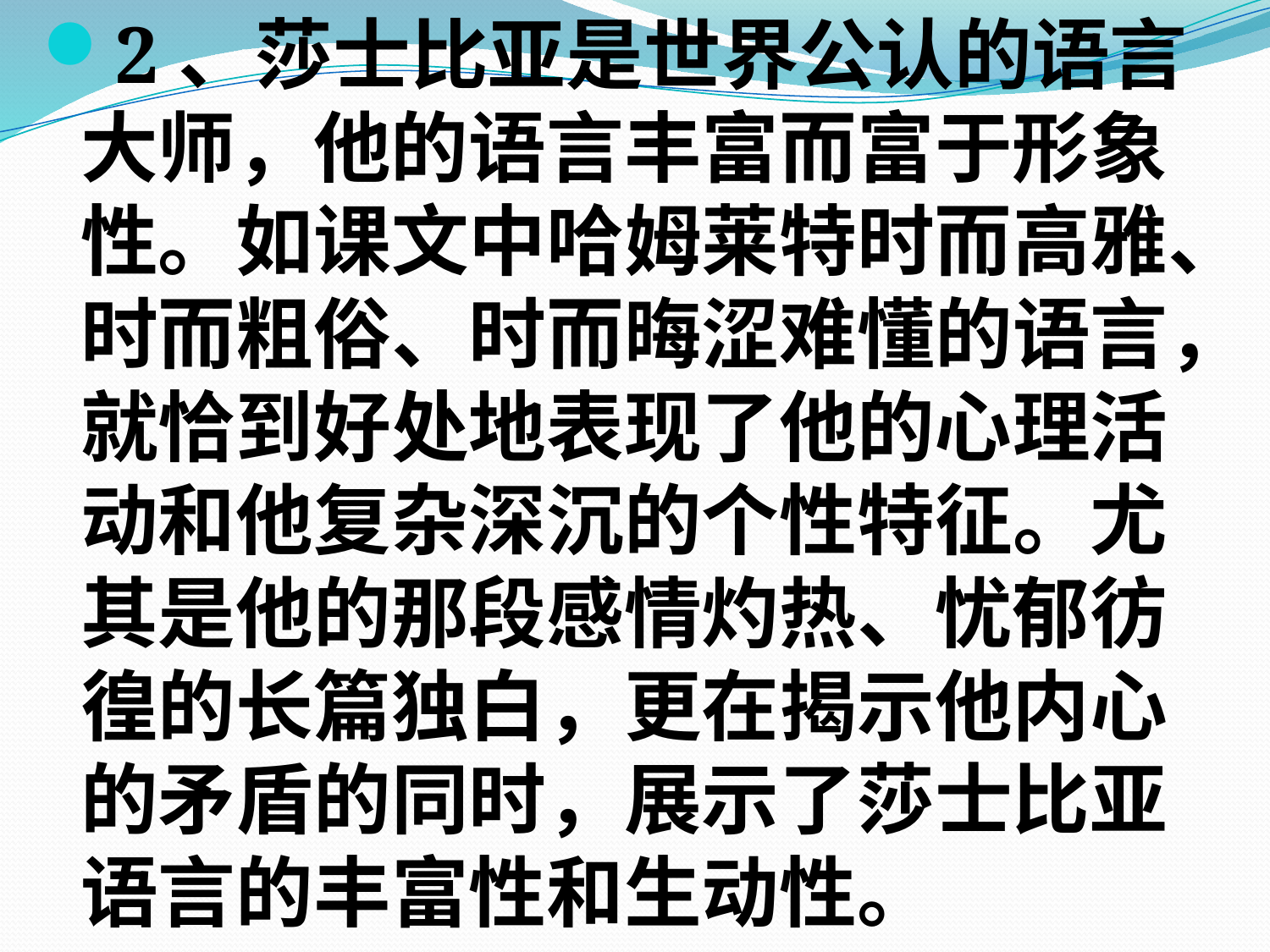

2、莎士比亚是世界公认的语言大师，他的语言丰富而富于形象性。如课文中哈姆莱特时而高雅、时而粗俗、时而晦涩难懂的语言，就恰到好处地表现了他的心理活动和他复杂深沉的个性特征。尤其是他的那段感情灼热、忧郁彷徨的长篇独白，更在揭示他内心的矛盾的同时，展示了莎士比亚语言的丰富性和生动性。